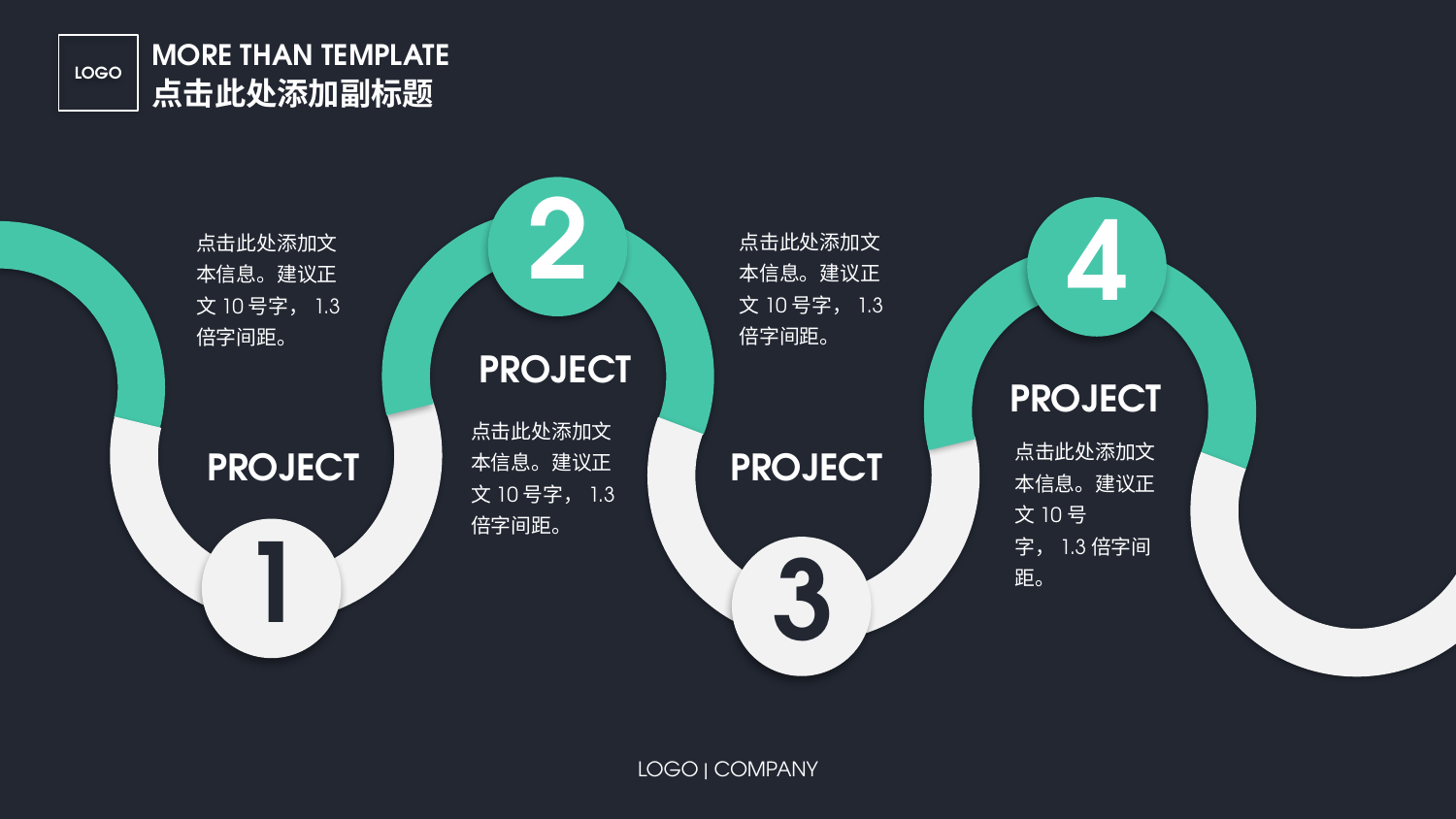

MORE THAN TEMPLATE
点击此处添加副标题
LOGO

2

4

点击此处添加文本信息。建议正文10号字，1.3倍字间距。
点击此处添加文本信息。建议正文10号字，1.3倍字间距。

PROJECT

PROJECT
点击此处添加文本信息。建议正文10号字，1.3倍字间距。
点击此处添加文本信息。建议正文10号字，1.3倍字间距。
PROJECT
PROJECT

1

3
LOGO | COMPANY